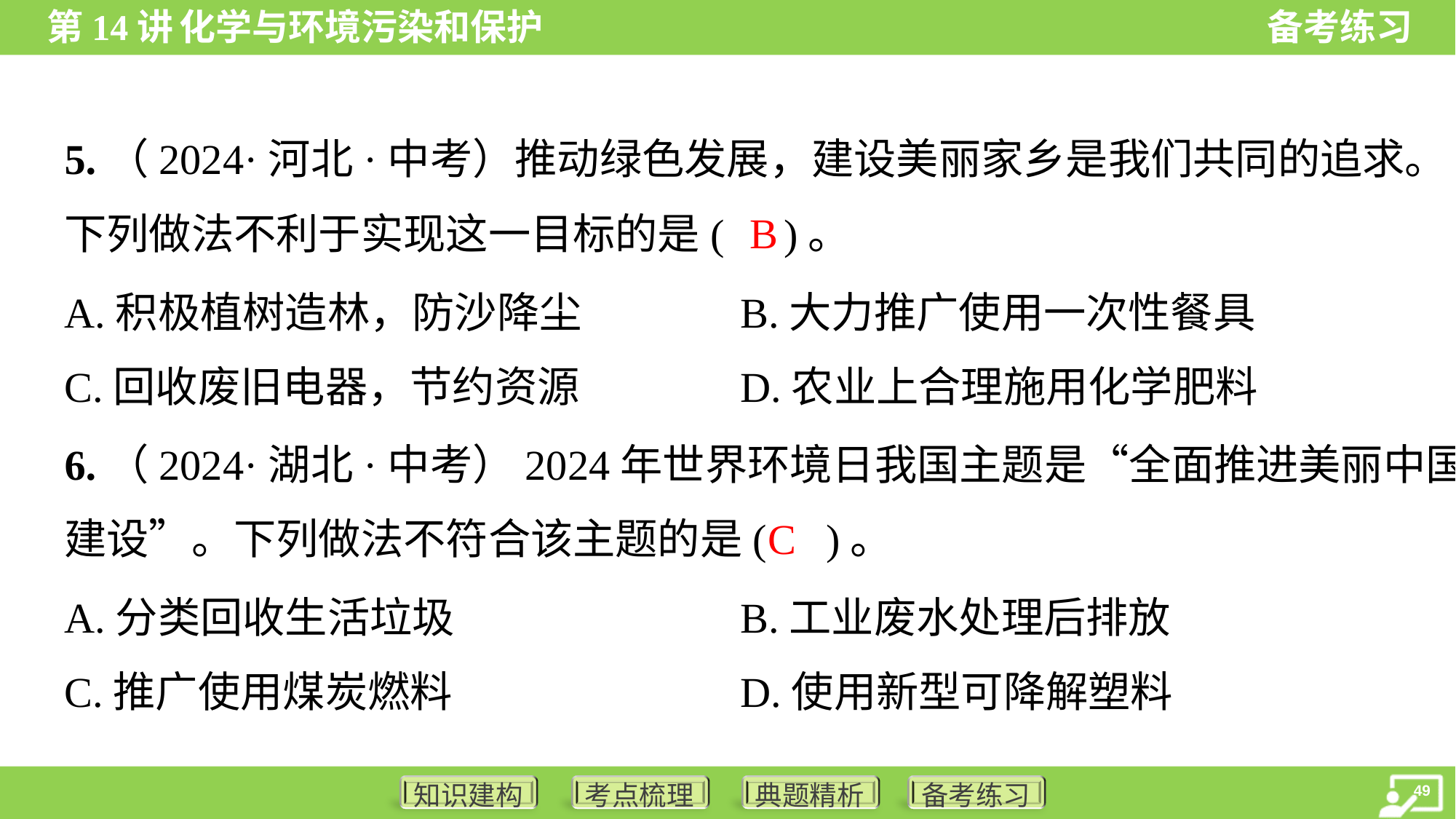

5.（2024·河北·中考）推动绿色发展，建设美丽家乡是我们共同的追求。
下列做法不利于实现这一目标的是(     )。
B
A.积极植树造林，防沙降尘	B.大力推广使用一次性餐具
C.回收废旧电器，节约资源	D.农业上合理施用化学肥料
6.（2024·湖北·中考）2024年世界环境日我国主题是“全面推进美丽中国
建设”。下列做法不符合该主题的是(     )。
C
A.分类回收生活垃圾	B.工业废水处理后排放
C.推广使用煤炭燃料	D.使用新型可降解塑料